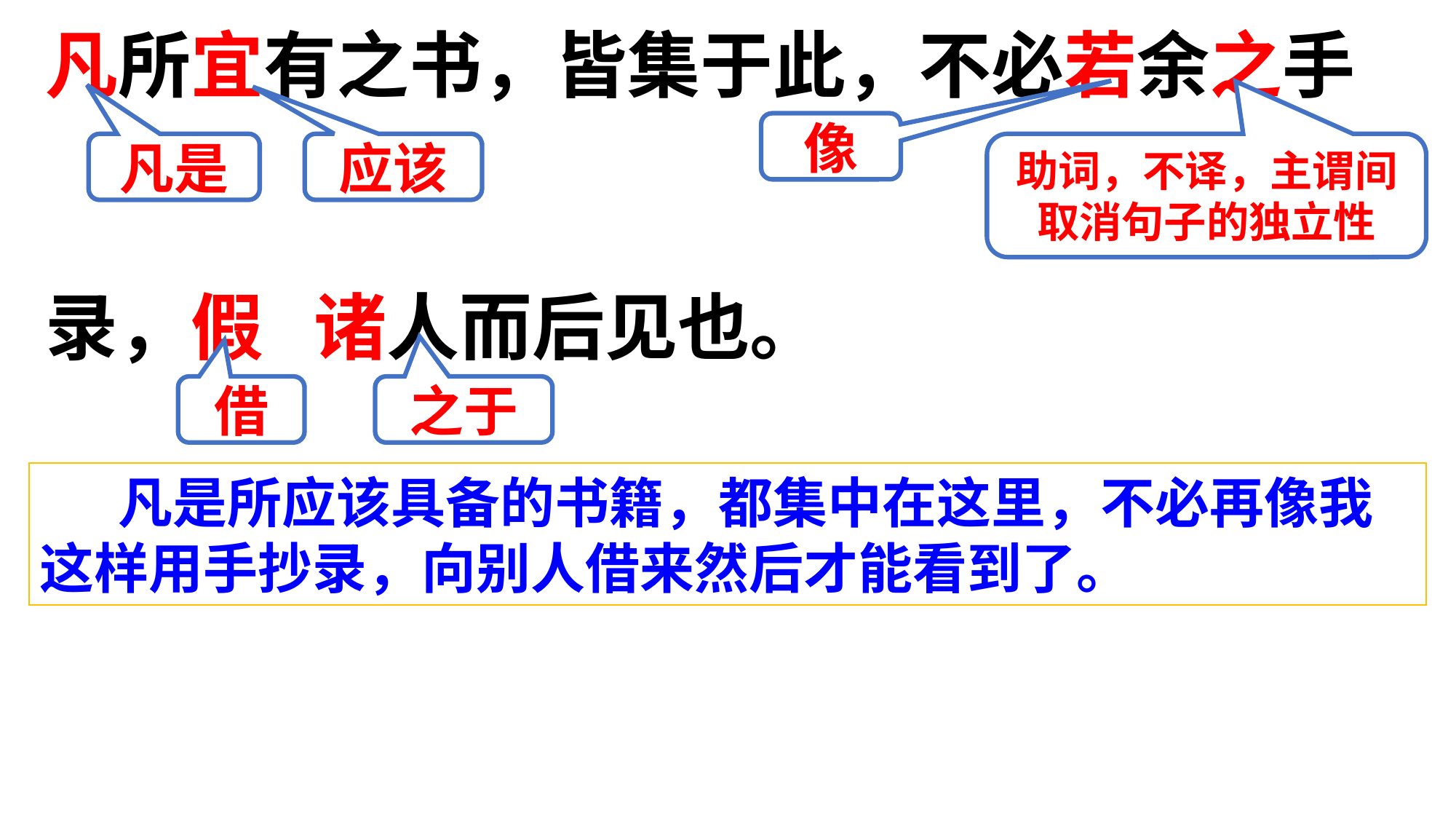

凡所宜有之书，皆集于此，不必若余之手

录，假   诸人而后见也。

像
凡是
应该
助词，不译，主谓间取消句子的独立性
借
之于
       凡是所应该具备的书籍，都集中在这里，不必再像我这样用手抄录，向别人借来然后才能看到了。